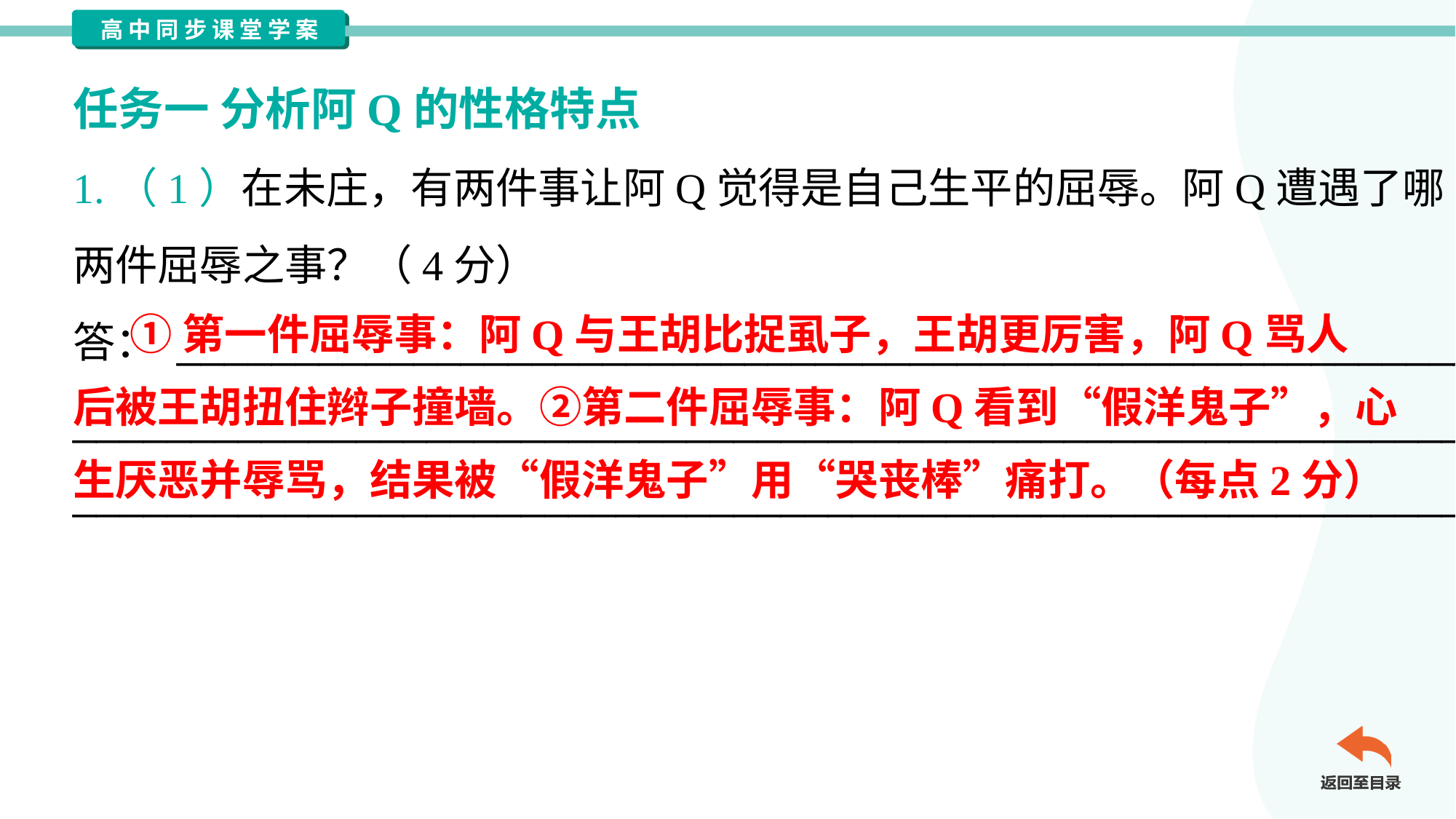

任务一 分析阿Q的性格特点
1.（1）在未庄，有两件事让阿Q觉得是自己生平的屈辱。阿Q遭遇了哪
两件屈辱之事？（4分）
答： ________________________________________________________
_____________________________________________________________
_____________________________________________________________
      ①第一件屈辱事：阿Q与王胡比捉虱子，王胡更厉害，阿Q骂人
后被王胡扭住辫子撞墙。②第二件屈辱事：阿Q看到“假洋鬼子”，心
生厌恶并辱骂，结果被“假洋鬼子”用“哭丧棒”痛打。（每点2分）